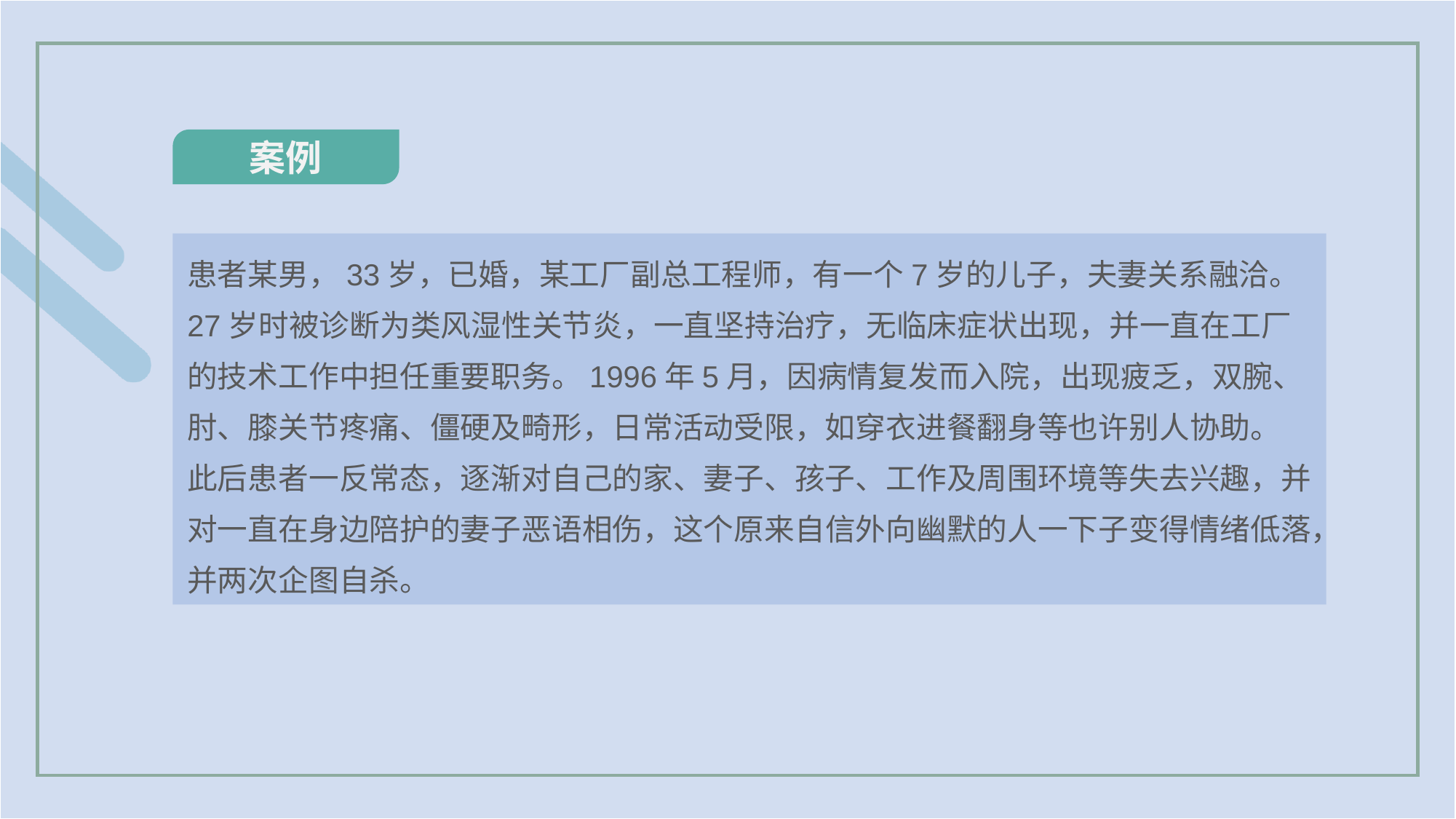

案例
患者某男，33岁，已婚，某工厂副总工程师，有一个7岁的儿子，夫妻关系融洽。27岁时被诊断为类风湿性关节炎，一直坚持治疗，无临床症状出现，并一直在工厂的技术工作中担任重要职务。1996年5月，因病情复发而入院，出现疲乏，双腕、肘、膝关节疼痛、僵硬及畸形，日常活动受限，如穿衣进餐翻身等也许别人协助。
此后患者一反常态，逐渐对自己的家、妻子、孩子、工作及周围环境等失去兴趣，并对一直在身边陪护的妻子恶语相伤，这个原来自信外向幽默的人一下子变得情绪低落，并两次企图自杀。